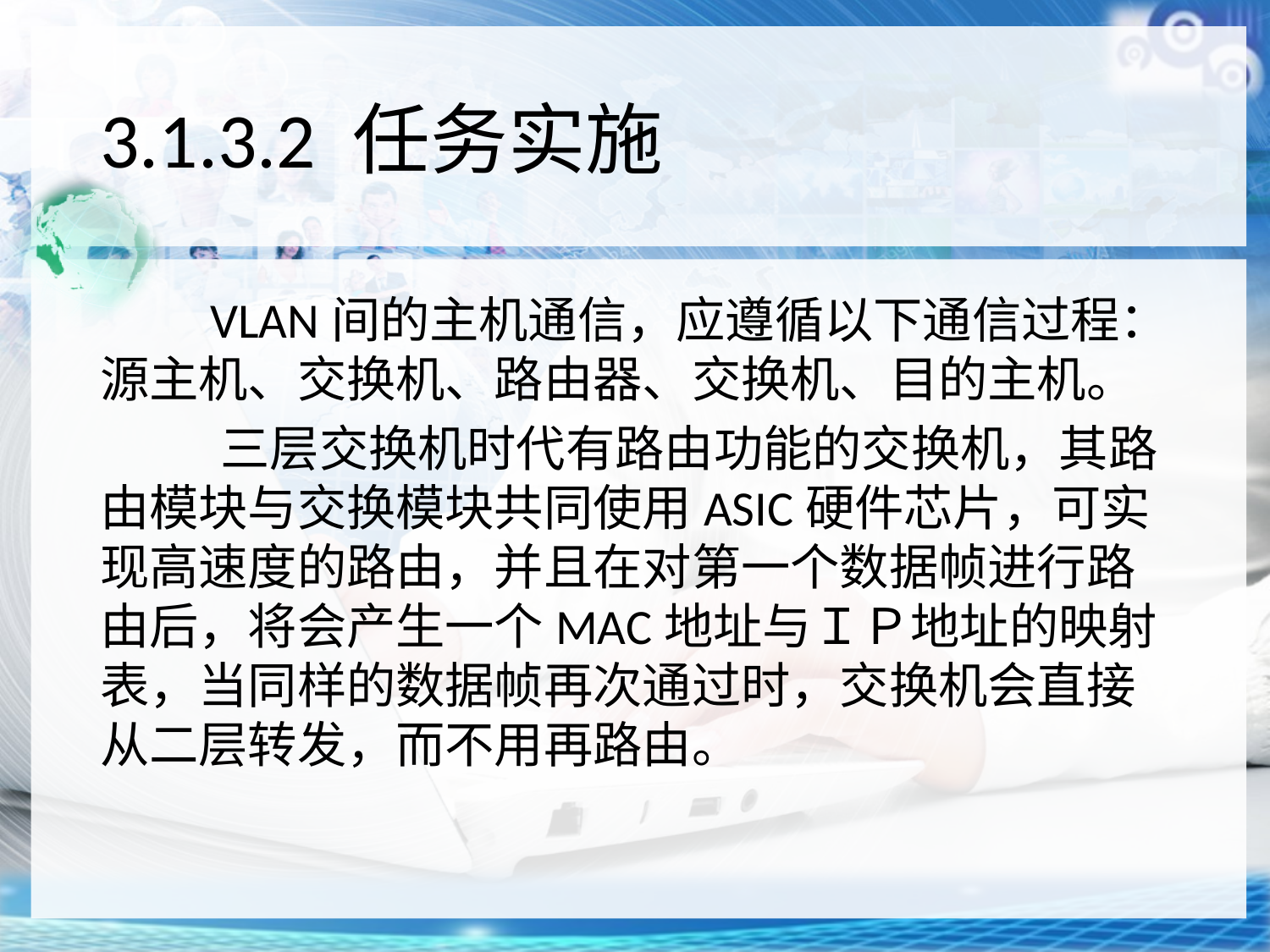

# 3.1.3.2 任务实施
       VLAN间的主机通信，应遵循以下通信过程：源主机、交换机、路由器、交换机、目的主机。
       三层交换机时代有路由功能的交换机，其路由模块与交换模块共同使用ASIC硬件芯片，可实现高速度的路由，并且在对第一个数据帧进行路由后，将会产生一个MAC地址与ＩＰ地址的映射表，当同样的数据帧再次通过时，交换机会直接从二层转发，而不用再路由。